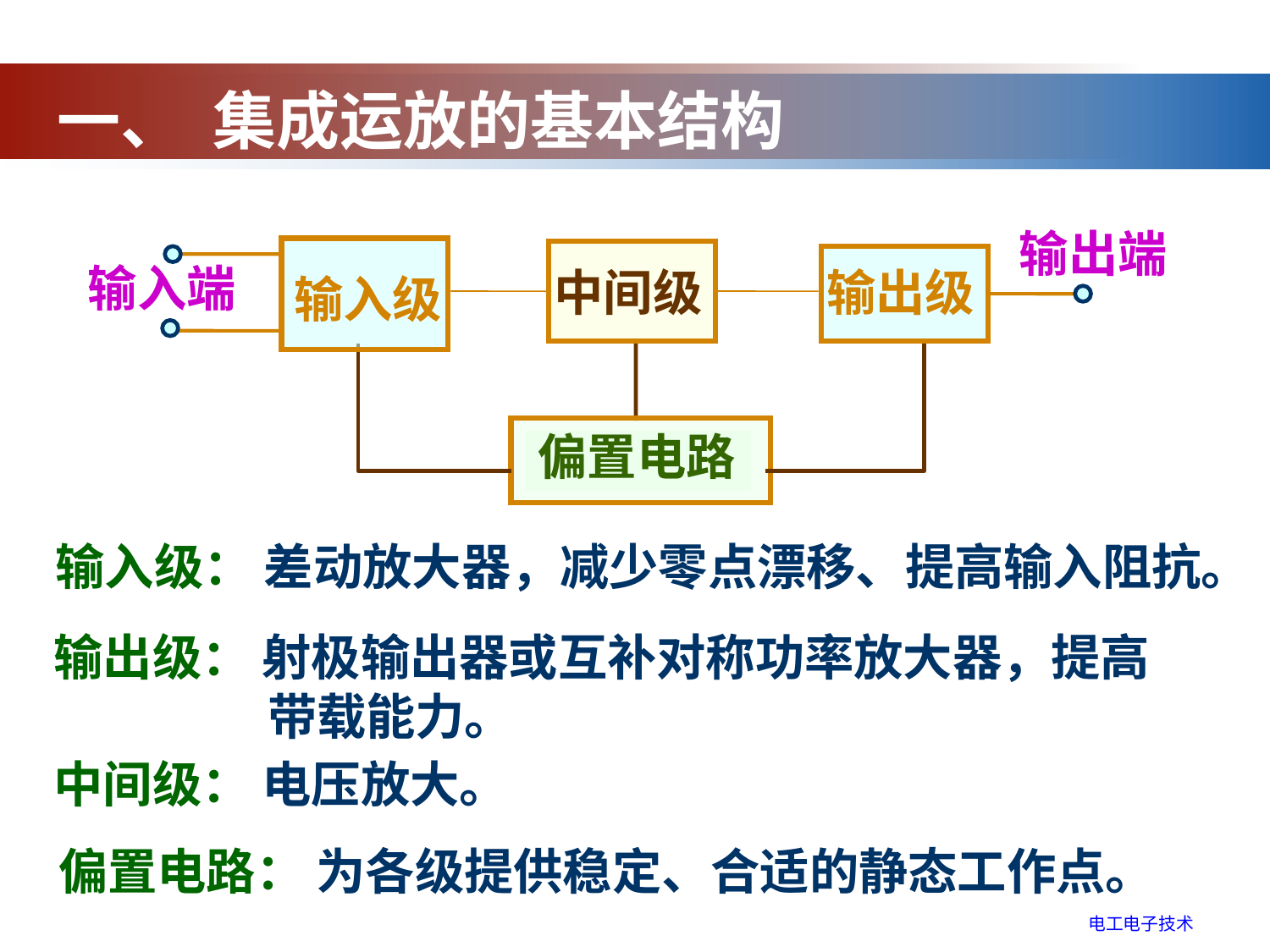

一、  集成运放的基本结构
输出端

输入端

中间级
输出级
输入级

偏置电路
输入级： 差动放大器，减少零点漂移、提高输入阻抗。
输出级： 射极输出器或互补对称功率放大器，提高
                  带载能力。
中间级： 电压放大。
偏置电路： 为各级提供稳定、合适的静态工作点。

电工电子技术